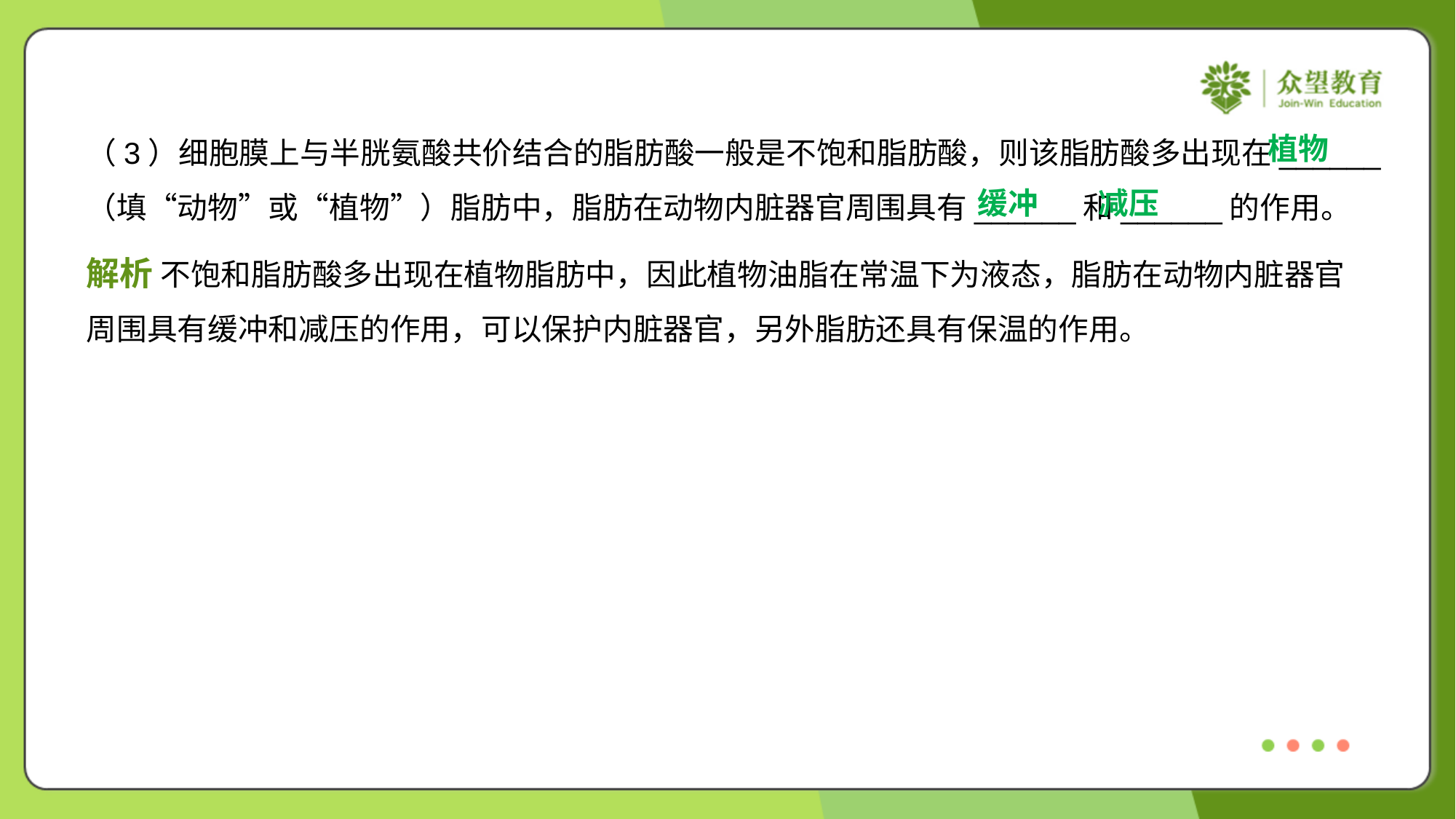

植物
（3）细胞膜上与半胱氨酸共价结合的脂肪酸一般是不饱和脂肪酸，则该脂肪酸多出现在______
（填“动物”或“植物”）脂肪中，脂肪在动物内脏器官周围具有______和______的作用。
缓冲
减压
解析 不饱和脂肪酸多出现在植物脂肪中，因此植物油脂在常温下为液态，脂肪在动物内脏器官
周围具有缓冲和减压的作用，可以保护内脏器官，另外脂肪还具有保温的作用。